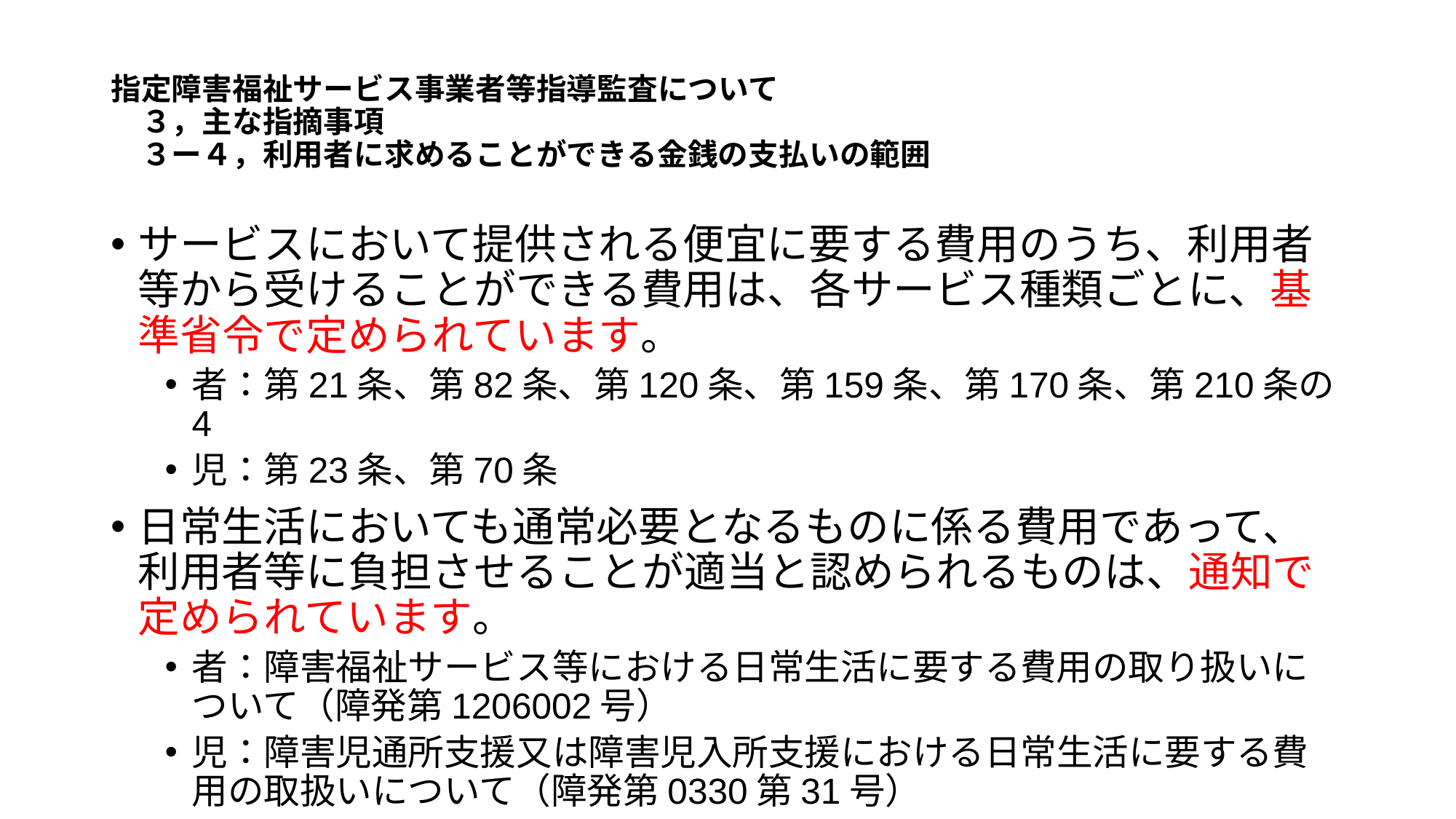

# 指定障害福祉サービス事業者等指導監査について 　３，主な指摘事項 　３ー４，利用者に求めることができる金銭の支払いの範囲
サービスにおいて提供される便宜に要する費用のうち、利用者等から受けることができる費用は、各サービス種類ごとに、基準省令で定められています。
者：第21条、第82条、第120条、第159条、第170条、第210条の4
児：第23条、第70条
日常生活においても通常必要となるものに係る費用であって、利用者等に負担させることが適当と認められるものは、通知で定められています。
者：障害福祉サービス等における日常生活に要する費用の取り扱いについて（障発第1206002号）
児：障害児通所支援又は障害児入所支援における日常生活に要する費用の取扱いについて（障発第0330第31号）